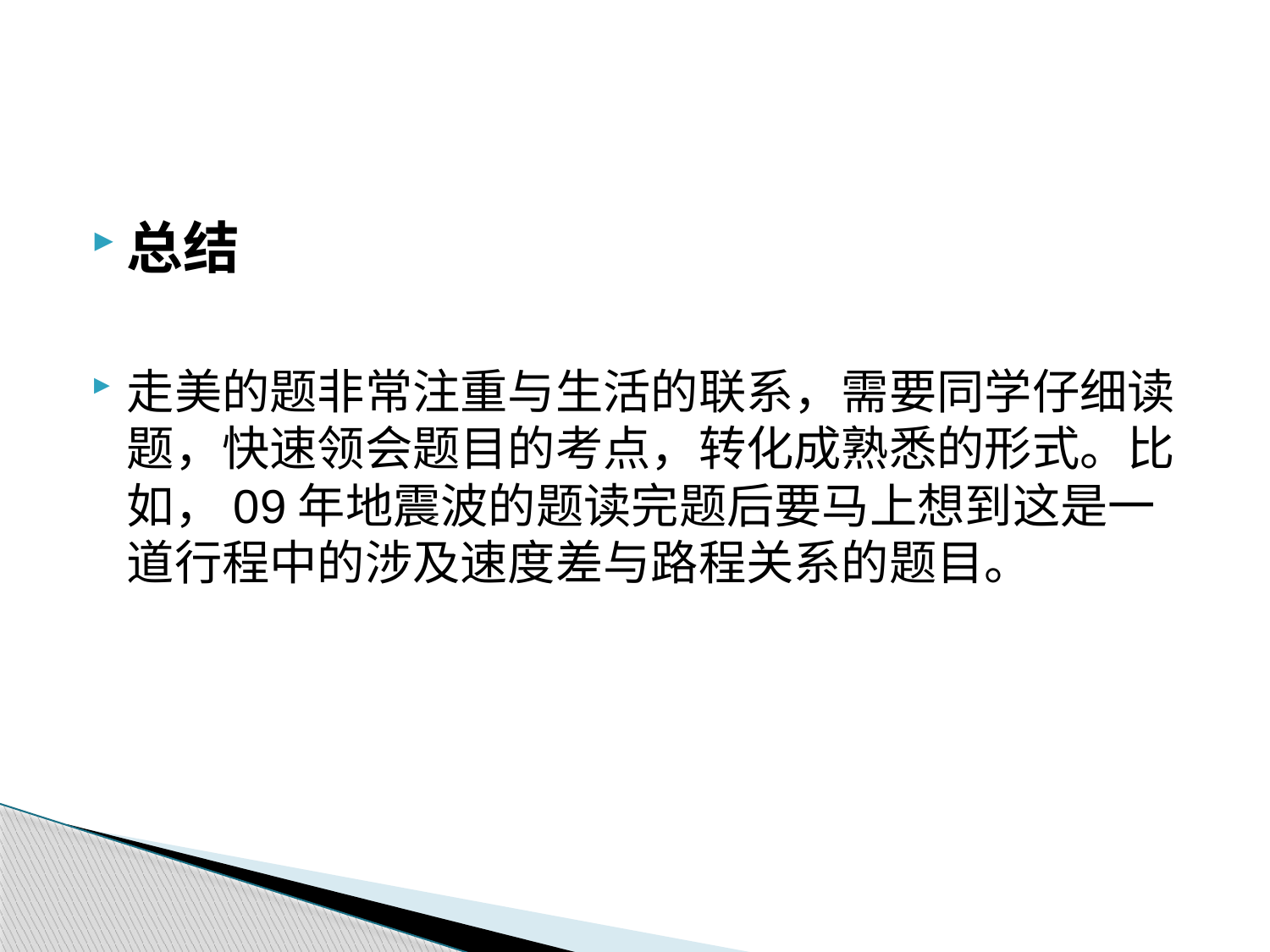

总结

走美的题非常注重与生活的联系，需要同学仔细读题，快速领会题目的考点，转化成熟悉的形式。比如，09年地震波的题读完题后要马上想到这是一道行程中的涉及速度差与路程关系的题目。